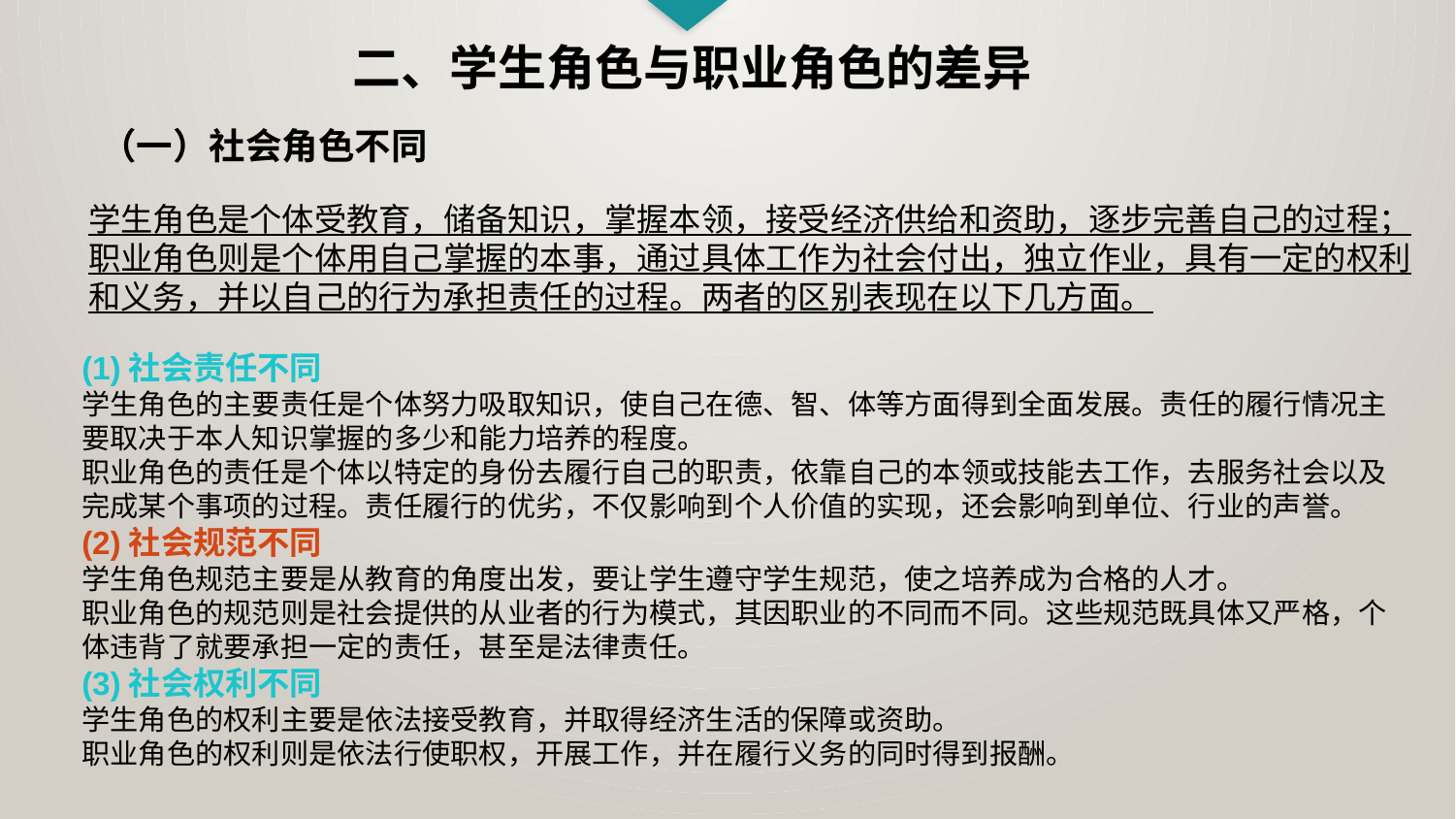

二、学生角色与职业角色的差异
（一）社会角色不同
学生角色是个体受教育，储备知识，掌握本领，接受经济供给和资助，逐步完善自己的过程；
职业角色则是个体用自己掌握的本事，通过具体工作为社会付出，独立作业，具有一定的权利和义务，并以自己的行为承担责任的过程。两者的区别表现在以下几方面。
(1)社会责任不同
学生角色的主要责任是个体努力吸取知识，使自己在德、智、体等方面得到全面发展。责任的履行情况主要取决于本人知识掌握的多少和能力培养的程度。
职业角色的责任是个体以特定的身份去履行自己的职责，依靠自己的本领或技能去工作，去服务社会以及完成某个事项的过程。责任履行的优劣，不仅影响到个人价值的实现，还会影响到单位、行业的声誉。
(2)社会规范不同
学生角色规范主要是从教育的角度出发，要让学生遵守学生规范，使之培养成为合格的人才。
职业角色的规范则是社会提供的从业者的行为模式，其因职业的不同而不同。这些规范既具体又严格，个体违背了就要承担一定的责任，甚至是法律责任。
(3)社会权利不同
学生角色的权利主要是依法接受教育，并取得经济生活的保障或资助。
职业角色的权利则是依法行使职权，开展工作，并在履行义务的同时得到报酬。
11